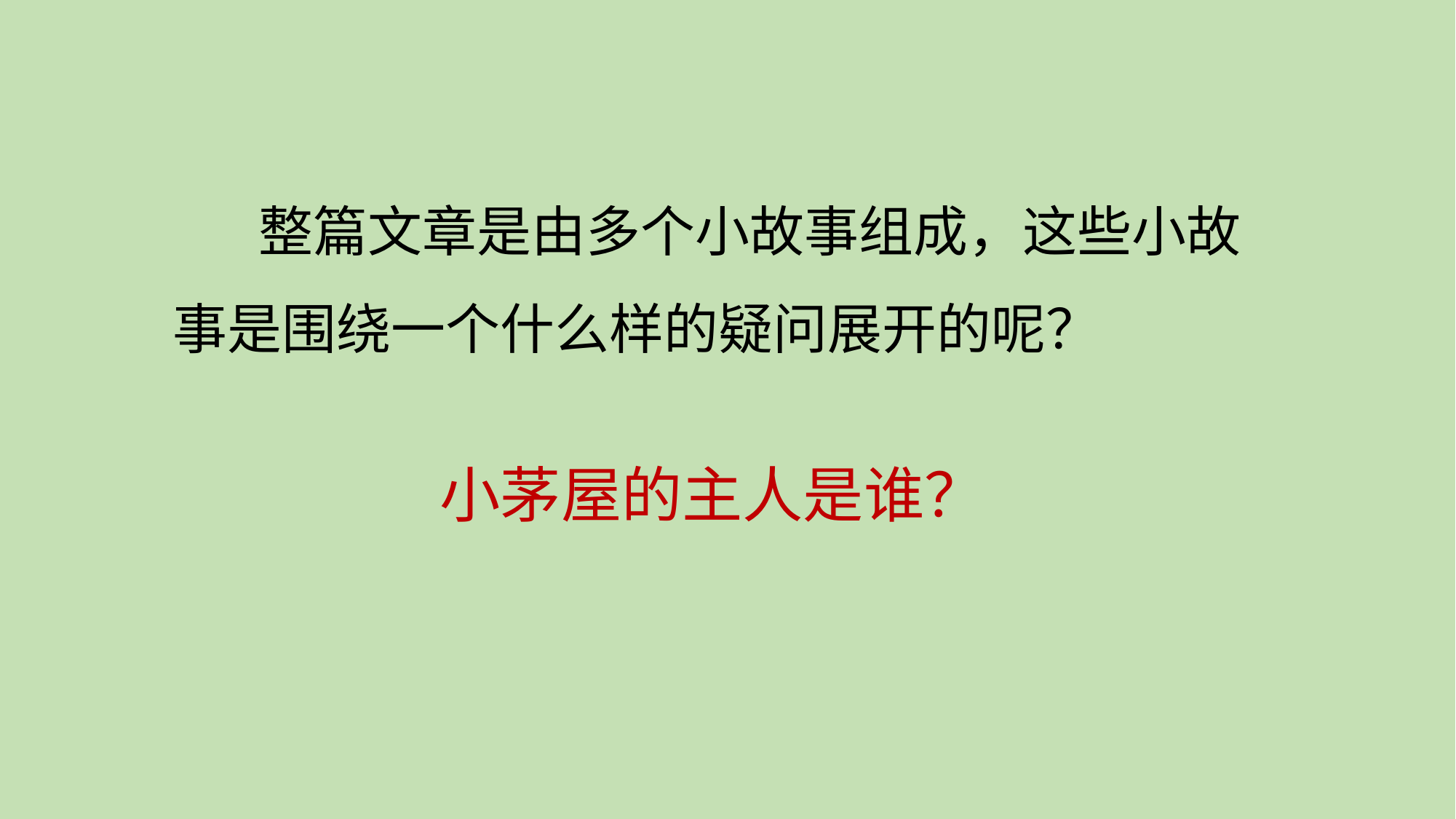

整篇文章是由多个小故事组成，这些小故事是围绕一个什么样的疑问展开的呢？
小茅屋的主人是谁？